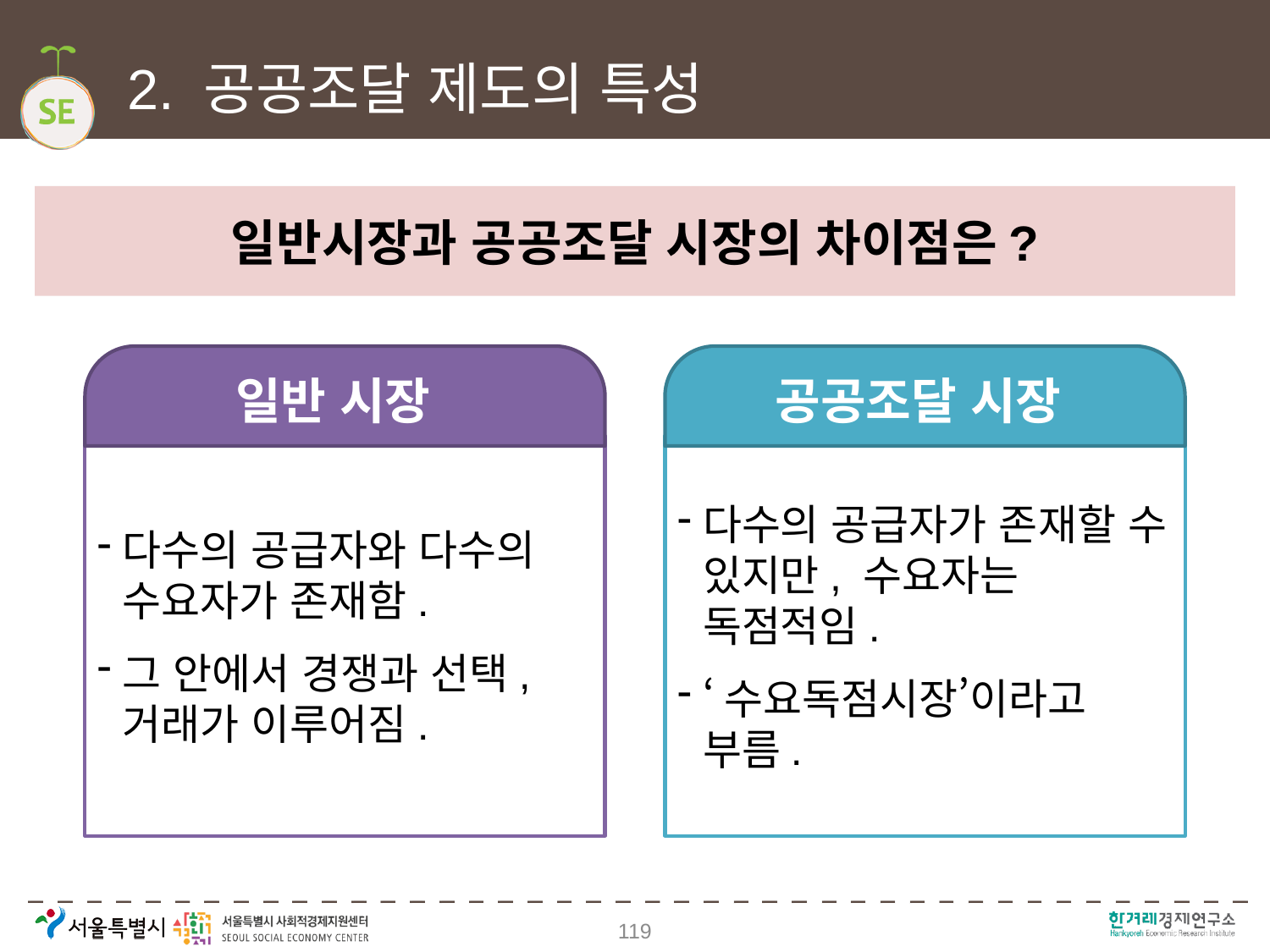

# 2. 공공조달 제도의 특성
일반시장과 공공조달 시장의 차이점은?

일반 시장
공공조달 시장
다수의 공급자와 다수의 수요자가 존재함.
그 안에서 경쟁과 선택, 거래가 이루어짐.
다수의 공급자가 존재할 수 있지만, 수요자는 독점적임.
‘수요독점시장’이라고 부름.
119